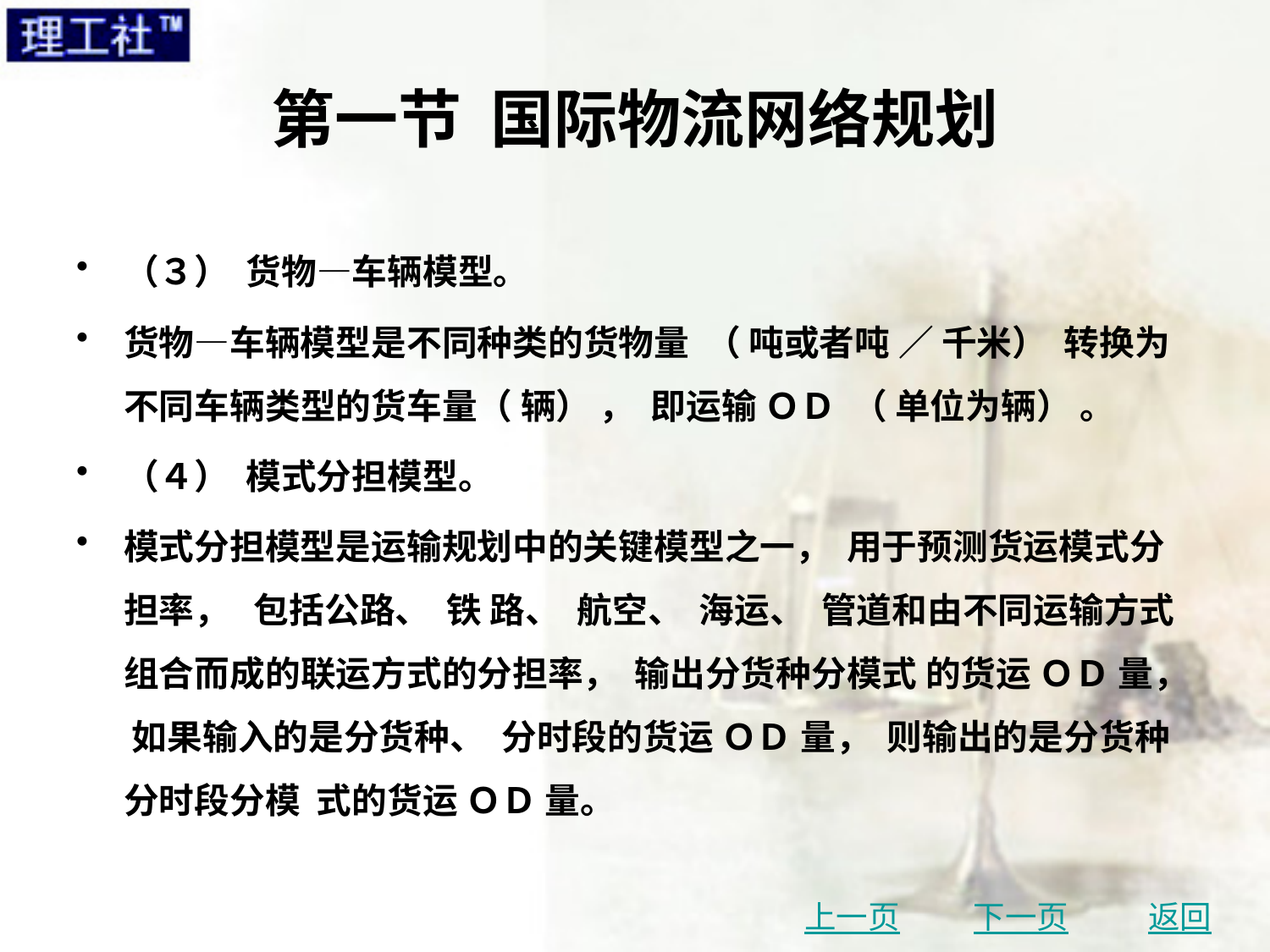

# 第一节  国际物流网络规划
（３）  货物—车辆模型。
货物—车辆模型是不同种类的货物量  （ 吨或者吨 ／ 千米）  转换为不同车辆类型的货车量（ 辆） ，  即运输 ＯＤ  （ 单位为辆） 。
（４）  模式分担模型。
模式分担模型是运输规划中的关键模型之一，  用于预测货运模式分担率，   包括公路、  铁 路、  航空、  海运、  管道和由不同运输方式组合而成的联运方式的分担率，  输出分货种分模式 的货运 ＯＤ 量，  如果输入的是分货种、  分时段的货运 ＯＤ 量，  则输出的是分货种分时段分模  式的货运 ＯＤ 量。
上一页
下一页
返回